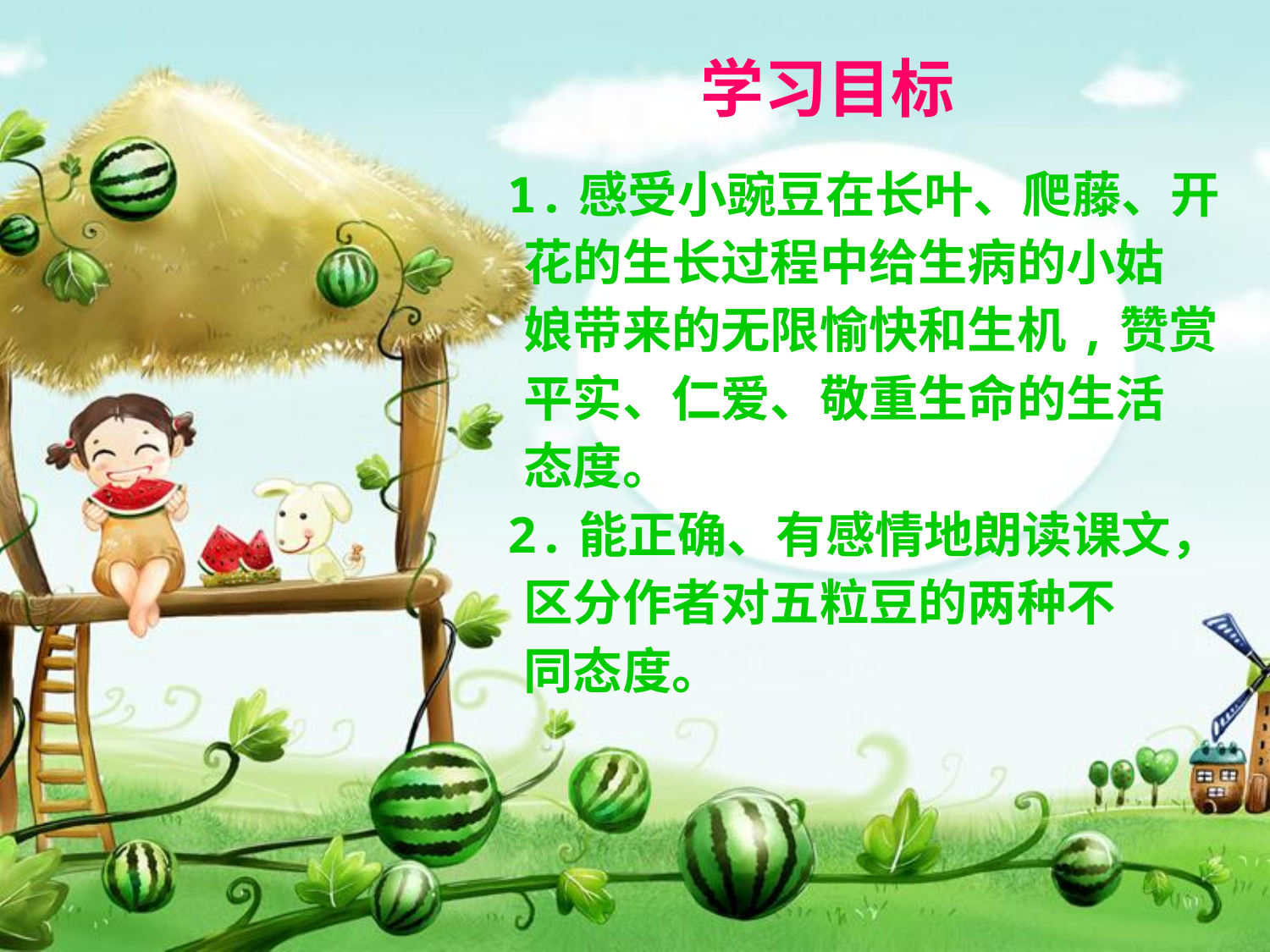

学习目标
 1.感受小豌豆在长叶、爬藤、开
   花的生长过程中给生病的小姑
   娘带来的无限愉快和生机,赞赏
   平实、仁爱、敬重生命的生活
   态度。
 2.能正确、有感情地朗读课文，
   区分作者对五粒豆的两种不
   同态度。